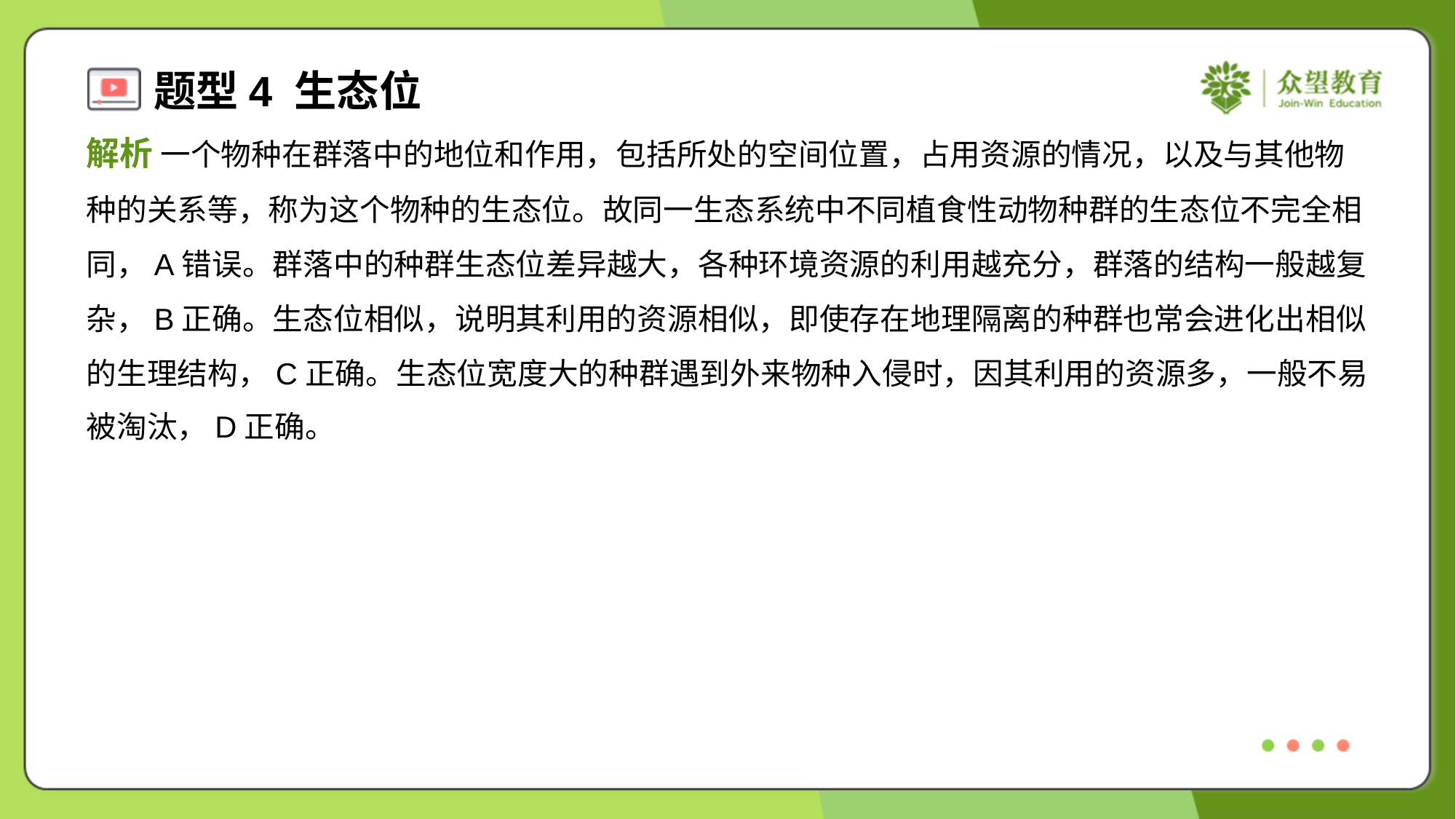

解析 一个物种在群落中的地位和作用，包括所处的空间位置，占用资源的情况，以及与其他物
种的关系等，称为这个物种的生态位。故同一生态系统中不同植食性动物种群的生态位不完全相
同，A错误。群落中的种群生态位差异越大，各种环境资源的利用越充分，群落的结构一般越复
杂，B正确。生态位相似，说明其利用的资源相似，即使存在地理隔离的种群也常会进化出相似
的生理结构，C正确。生态位宽度大的种群遇到外来物种入侵时，因其利用的资源多，一般不易
被淘汰，D正确。